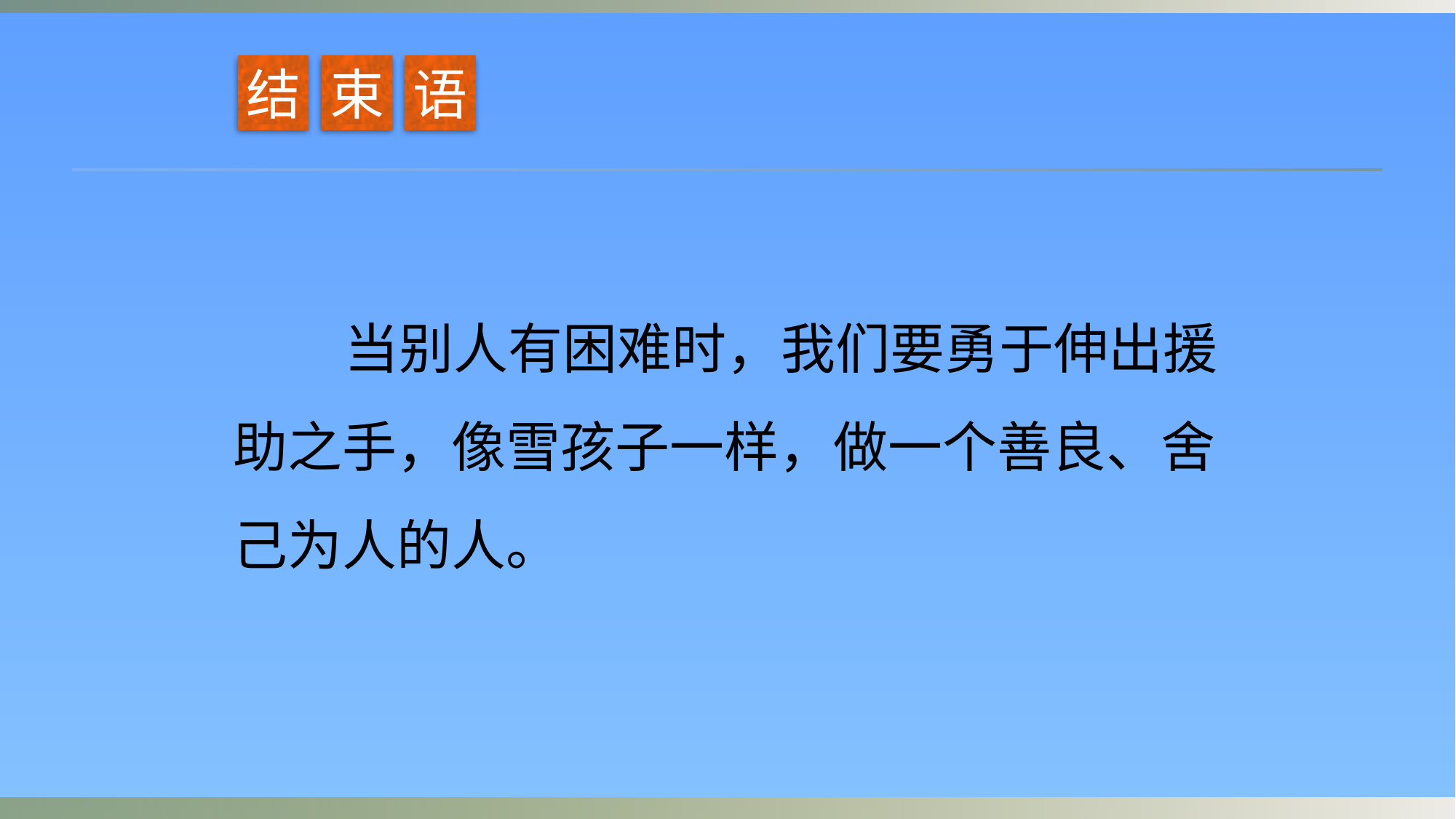

结
束
语
 当别人有困难时，我们要勇于伸出援助之手，像雪孩子一样，做一个善良、舍己为人的人。